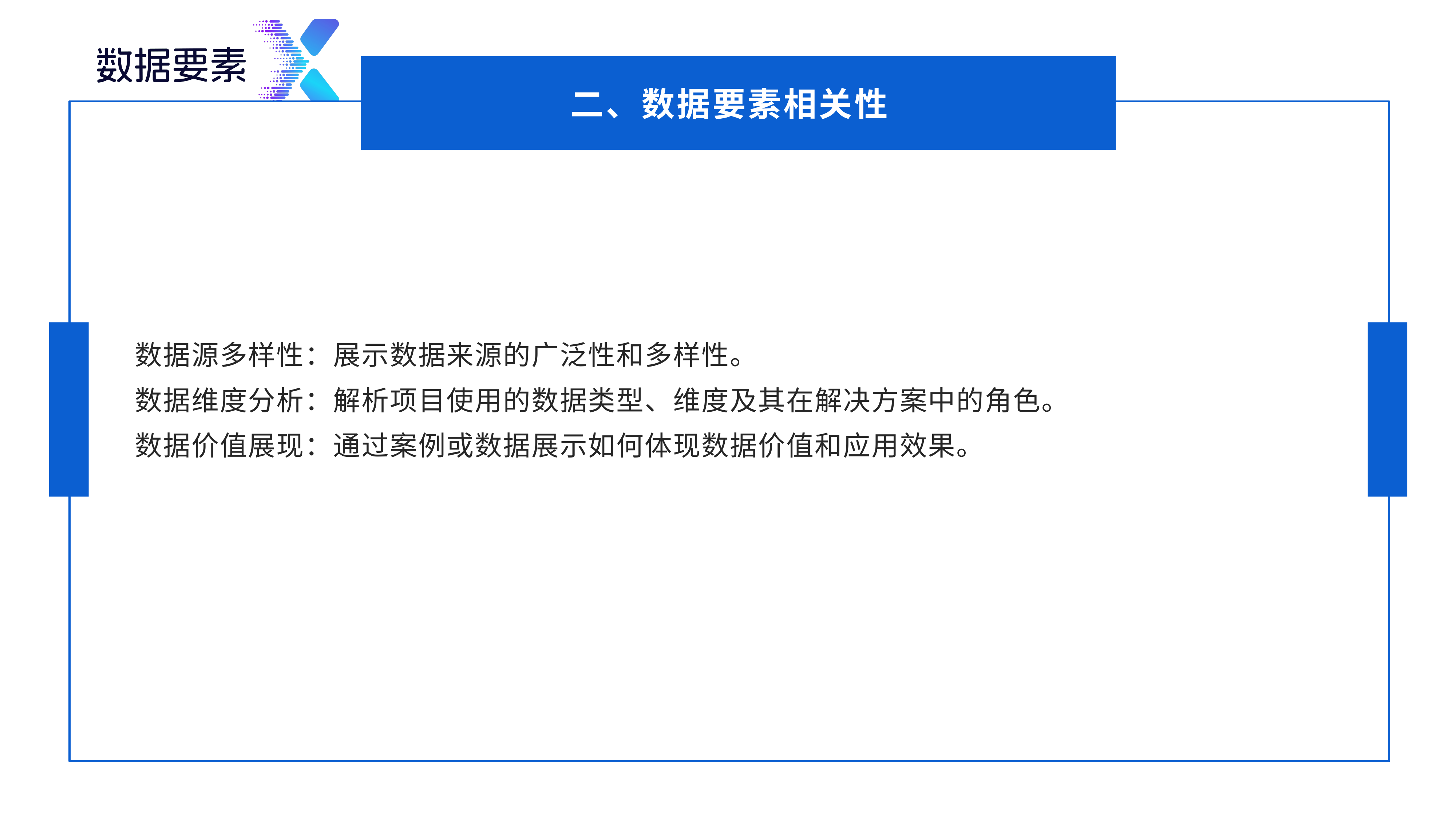

二、数据要素相关性

数据源多样性：展示数据来源的广泛性和多样性。
数据维度分析：解析项目使用的数据类型、维度及其在解决方案中的角色。
数据价值展现：通过案例或数据展示如何体现数据价值和应用效果。